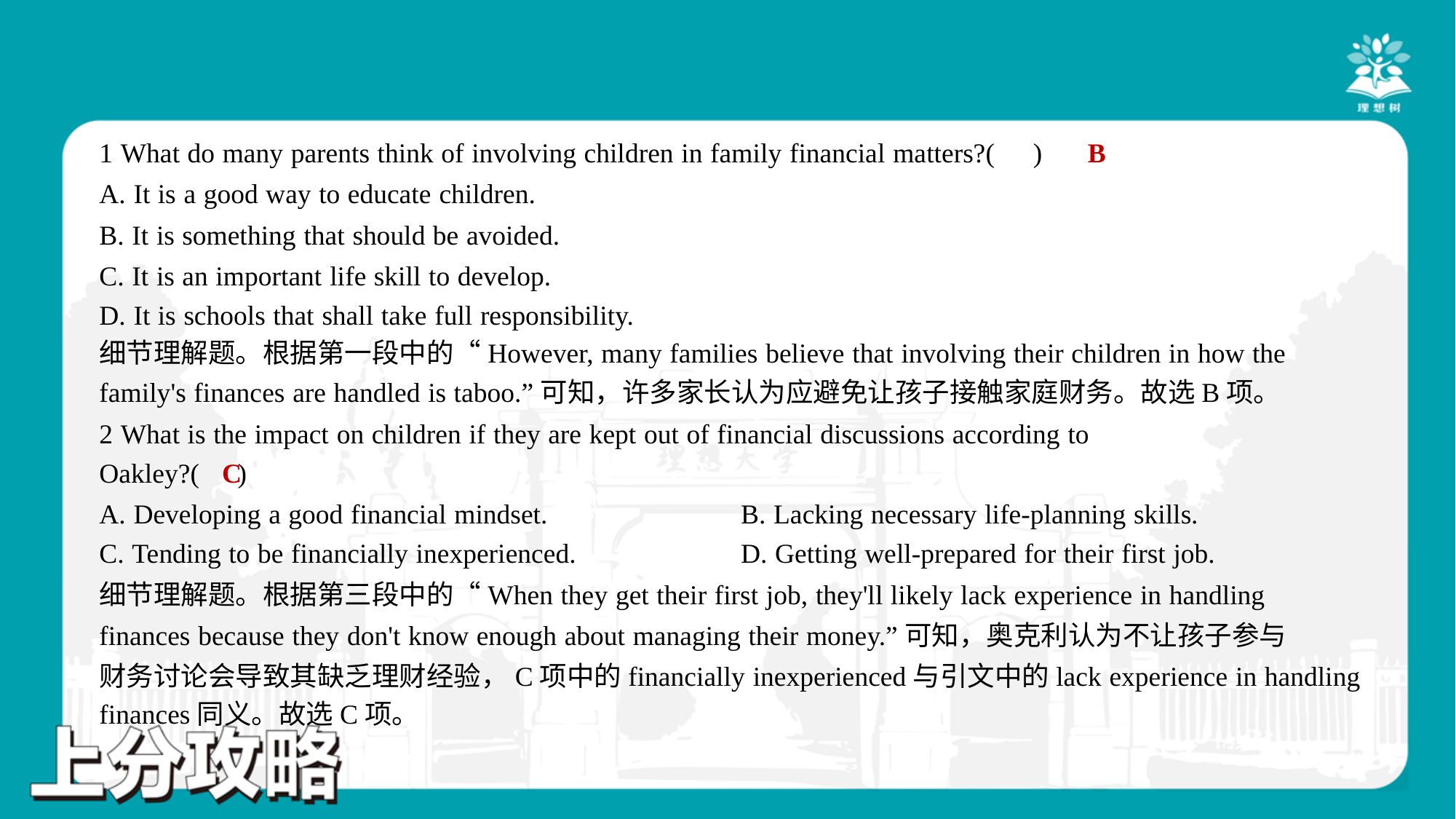

B
1 What do many parents think of involving children in family financial matters?(     )
A. It is a good way to educate children.
B. It is something that should be avoided.
C. It is an important life skill to develop.
D. It is schools that shall take full responsibility.
细节理解题。根据第一段中的“However, many families believe that involving their children in how the
family's finances are handled is taboo.”可知，许多家长认为应避免让孩子接触家庭财务。故选B项。
2 What is the impact on children if they are kept out of financial discussions according to
Oakley?(     )
C
A. Developing a good financial mindset.	B. Lacking necessary life-planning skills.
C. Tending to be financially inexperienced.	D. Getting well-prepared for their first job.
细节理解题。根据第三段中的“When they get their first job, they'll likely lack experience in handling
finances because they don't know enough about managing their money.”可知，奥克利认为不让孩子参与
财务讨论会导致其缺乏理财经验，C项中的financially inexperienced与引文中的lack experience in handling
finances同义。故选C项。